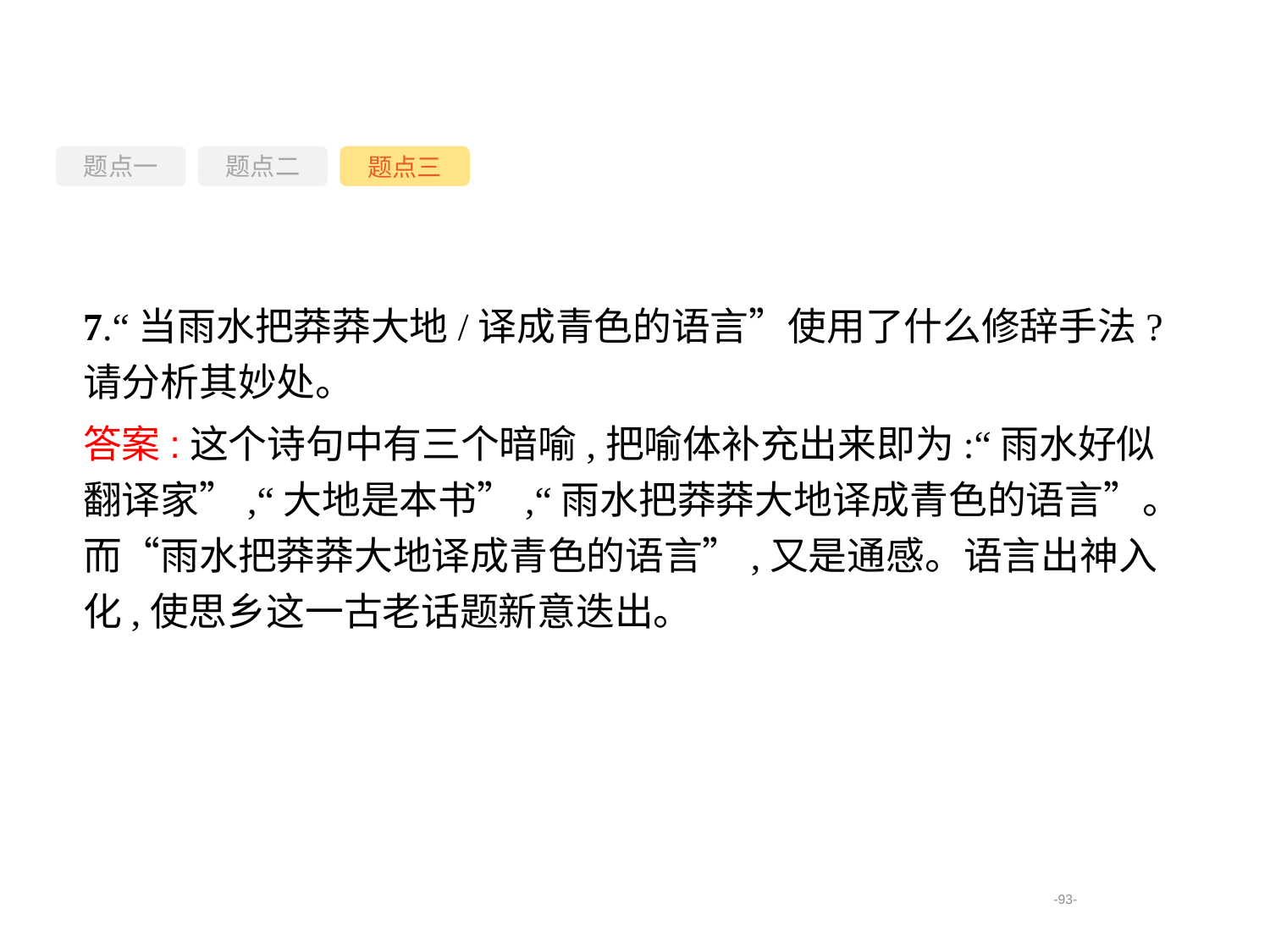

题点一
题点三
题点二
7.“当雨水把莽莽大地/译成青色的语言”使用了什么修辞手法?请分析其妙处。
答案:这个诗句中有三个暗喻,把喻体补充出来即为:“雨水好似翻译家”,“大地是本书”,“雨水把莽莽大地译成青色的语言”。而“雨水把莽莽大地译成青色的语言”,又是通感。语言出神入化,使思乡这一古老话题新意迭出。
-93-